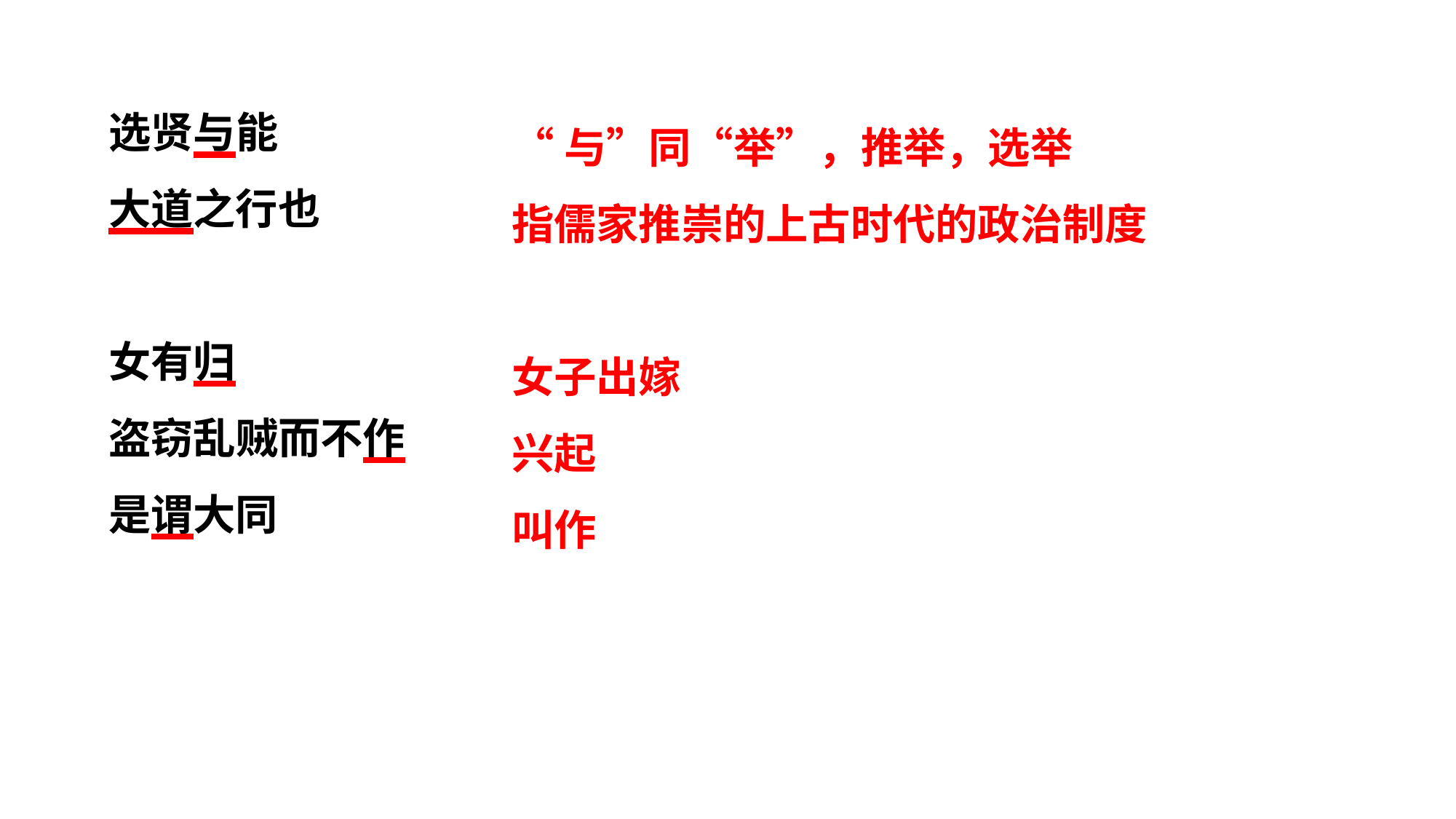

选贤与能
大道之行也

女有归
盗窃乱贼而不作
是谓大同
“与”同“举”，推举，选举
指儒家推崇的上古时代的政治制度

女子出嫁
兴起
叫作